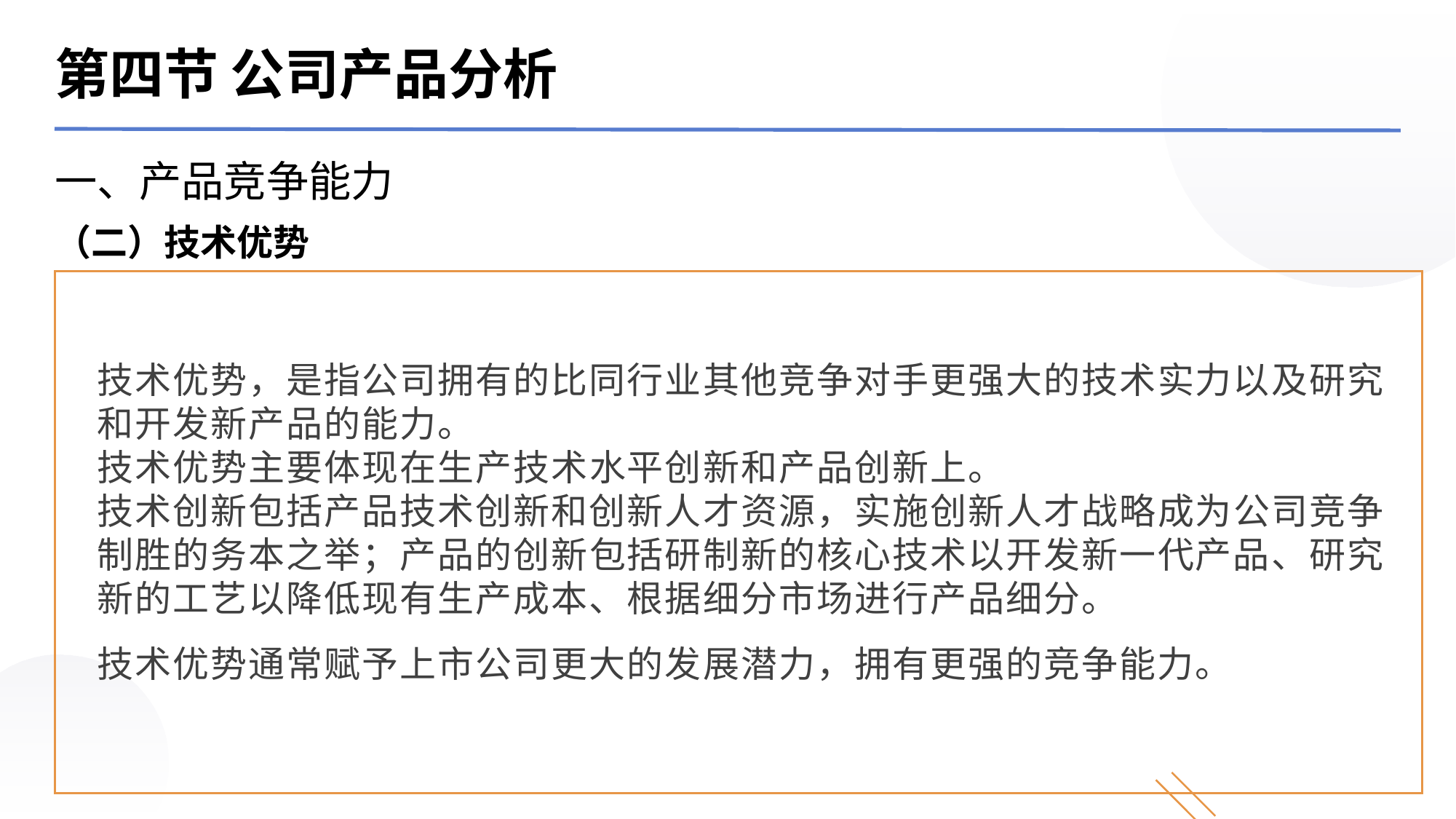

第四节 公司产品分析
一、产品竞争能力
（二）技术优势

技术优势，是指公司拥有的比同行业其他竞争对手更强大的技术实力以及研究和开发新产品的能力。
技术优势主要体现在生产技术水平创新和产品创新上。
技术创新包括产品技术创新和创新人才资源，实施创新人才战略成为公司竞争制胜的务本之举；产品的创新包括研制新的核心技术以开发新一代产品、研究新的工艺以降低现有生产成本、根据细分市场进行产品细分。
技术优势通常赋予上市公司更大的发展潜力，拥有更强的竞争能力。

74